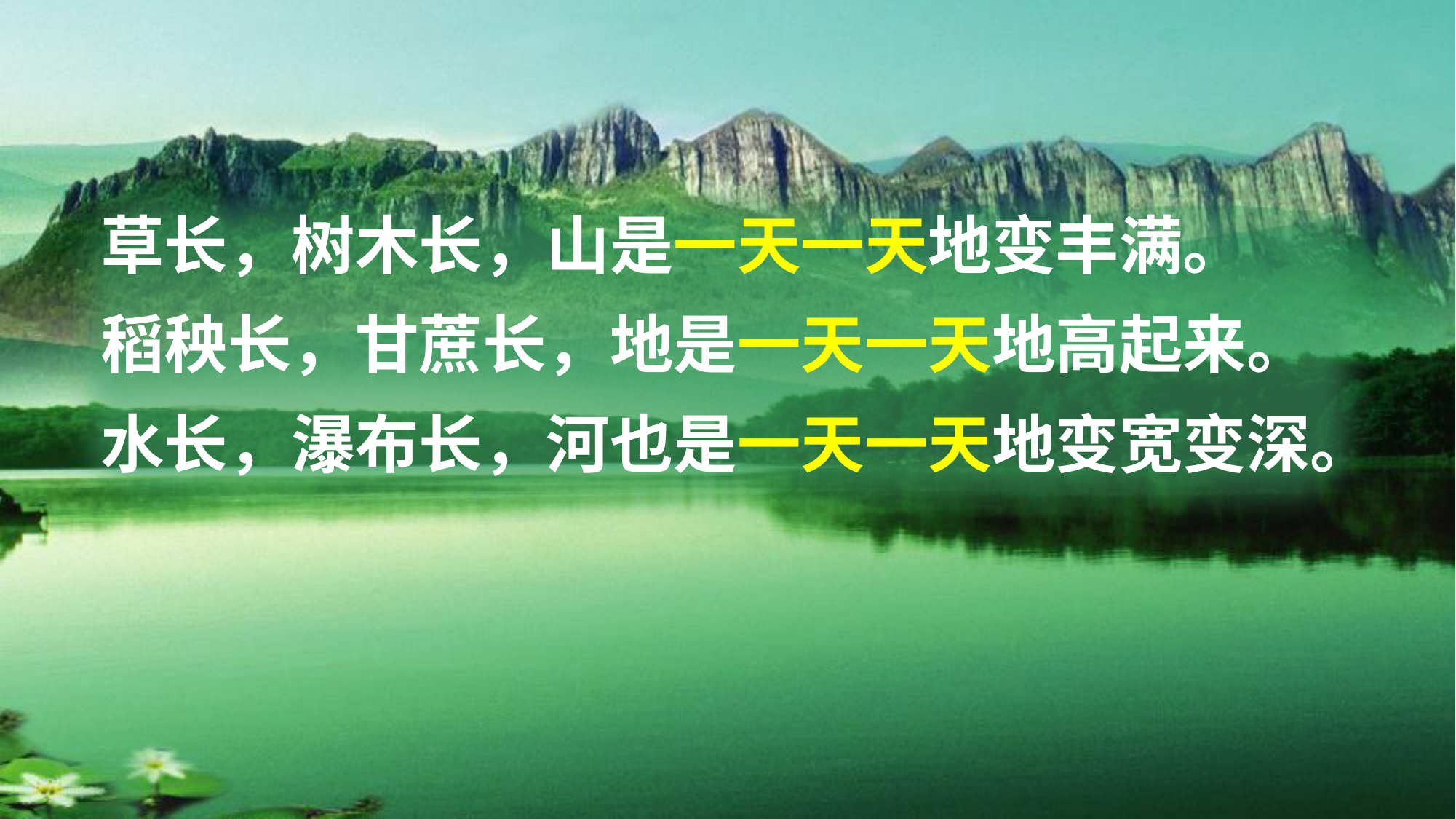

草长，树木长，山是一天一天地变丰满。     稻秧长，甘蔗长，地是一天一天地高起来。水长，瀑布长，河也是一天一天地变宽变深。